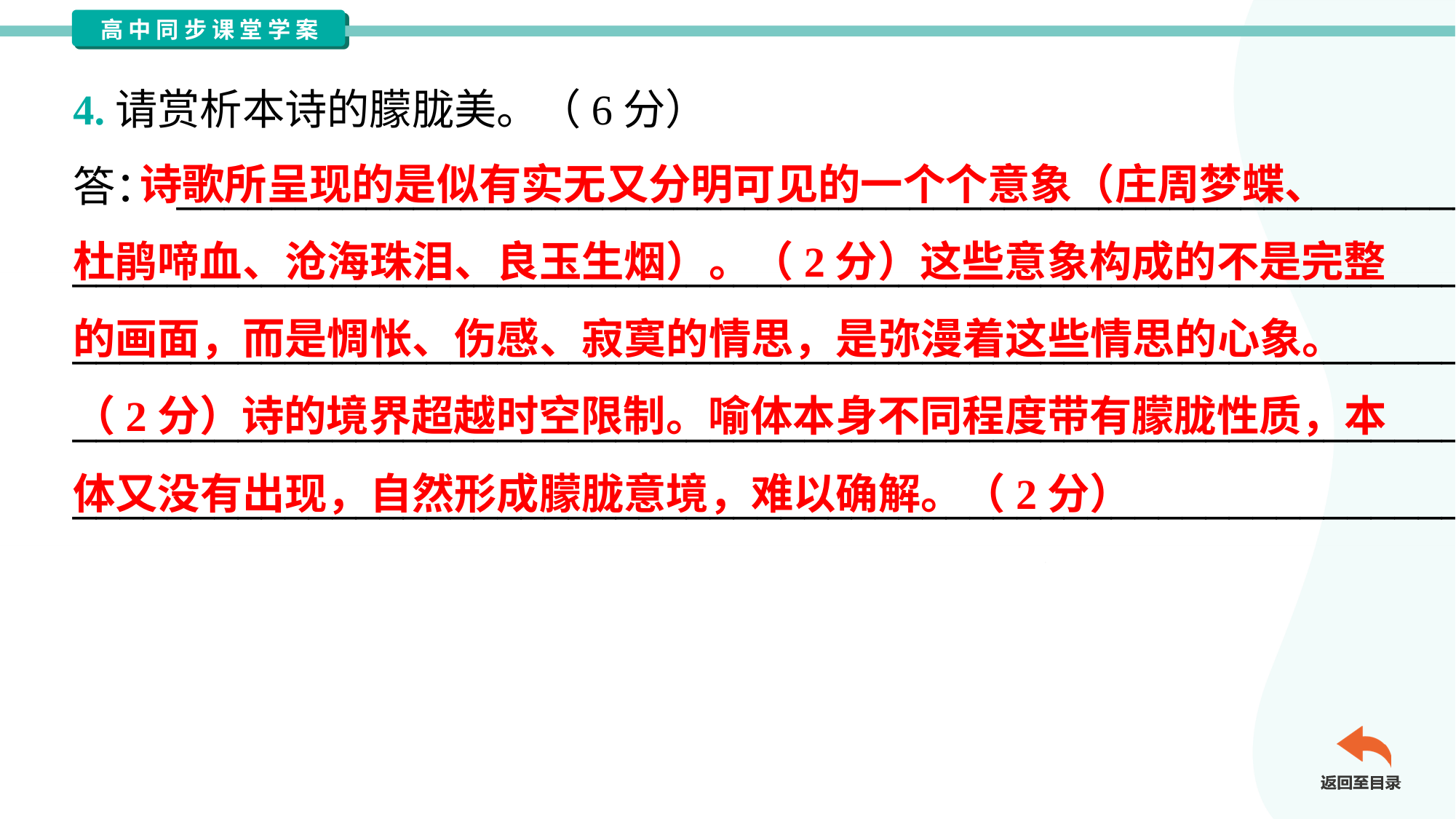

4.请赏析本诗的朦胧美。（6分）
答： ________________________________________________________
_____________________________________________________________
_____________________________________________________________
_____________________________________________________________
_____________________________________________________________
      诗歌所呈现的是似有实无又分明可见的一个个意象（庄周梦蝶、
杜鹃啼血、沧海珠泪、良玉生烟）。（2分）这些意象构成的不是完整
的画面，而是惆怅、伤感、寂寞的情思，是弥漫着这些情思的心象。
（2分）诗的境界超越时空限制。喻体本身不同程度带有朦胧性质，本
体又没有出现，自然形成朦胧意境，难以确解。（2分）